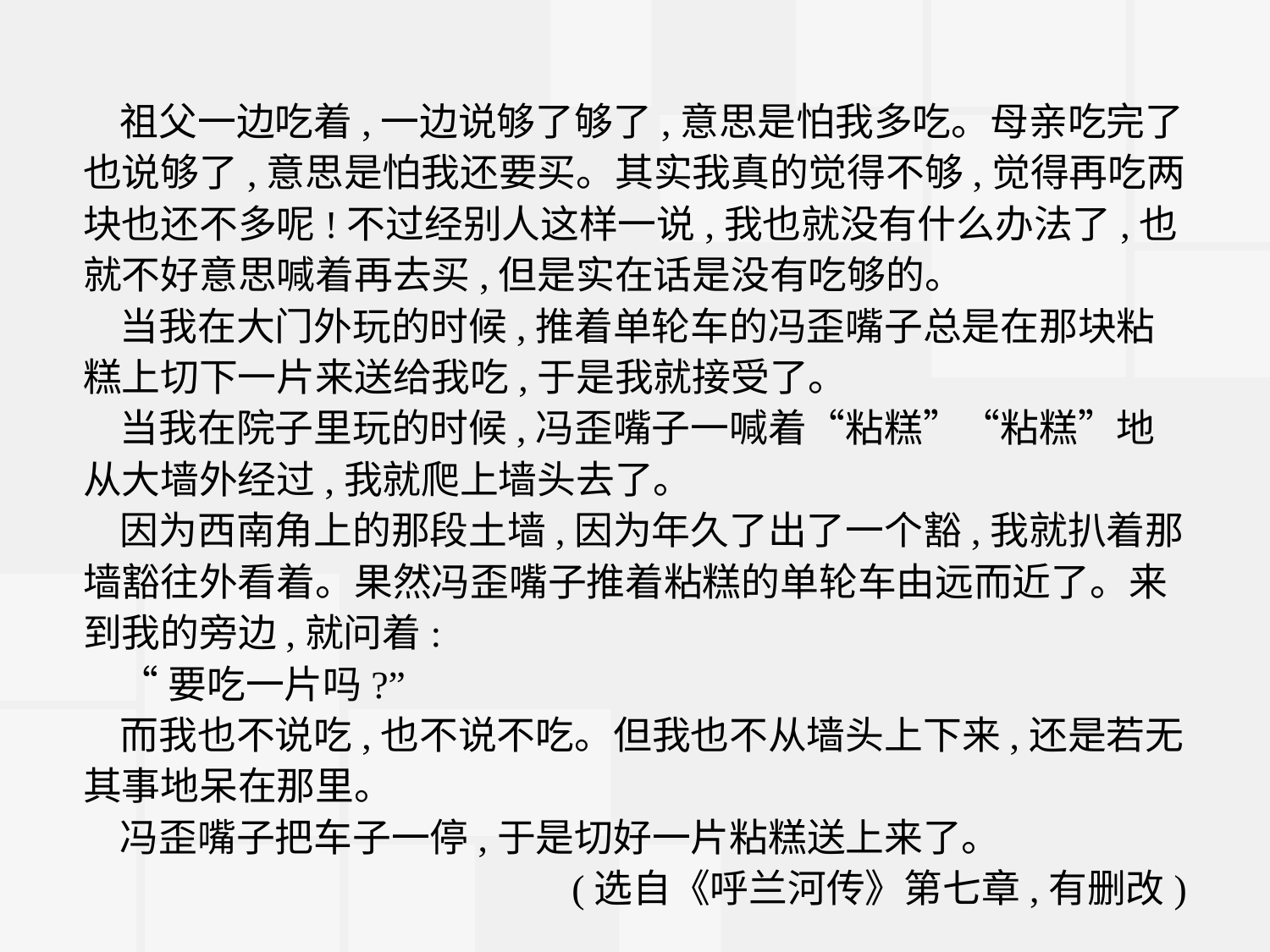

祖父一边吃着,一边说够了够了,意思是怕我多吃。母亲吃完了也说够了,意思是怕我还要买。其实我真的觉得不够,觉得再吃两块也还不多呢!不过经别人这样一说,我也就没有什么办法了,也就不好意思喊着再去买,但是实在话是没有吃够的。
当我在大门外玩的时候,推着单轮车的冯歪嘴子总是在那块粘糕上切下一片来送给我吃,于是我就接受了。
当我在院子里玩的时候,冯歪嘴子一喊着“粘糕”“粘糕”地从大墙外经过,我就爬上墙头去了。
因为西南角上的那段土墙,因为年久了出了一个豁,我就扒着那墙豁往外看着。果然冯歪嘴子推着粘糕的单轮车由远而近了。来到我的旁边,就问着:
“要吃一片吗?”
而我也不说吃,也不说不吃。但我也不从墙头上下来,还是若无其事地呆在那里。
冯歪嘴子把车子一停,于是切好一片粘糕送上来了。
(选自《呼兰河传》第七章,有删改)